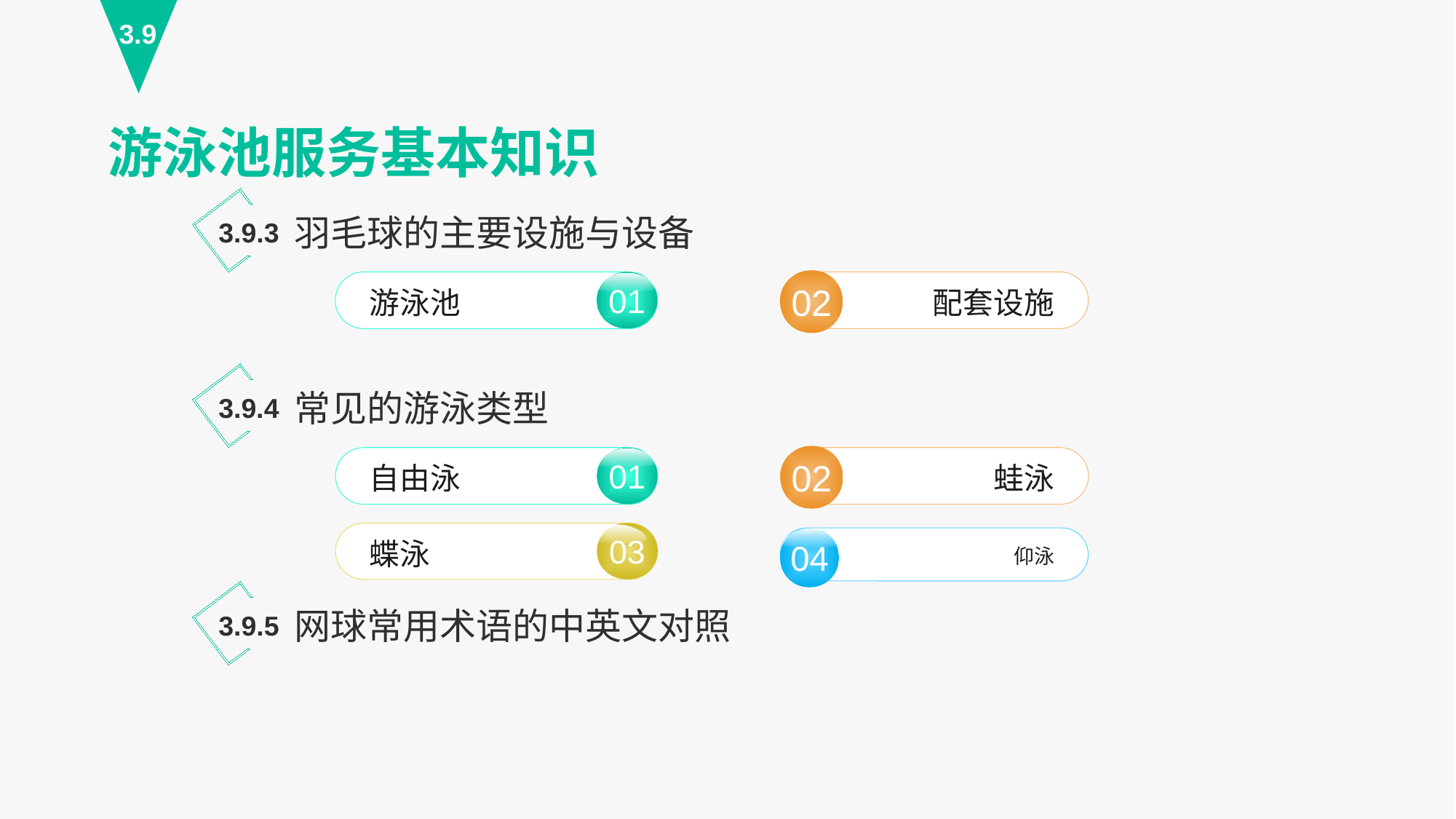

3.9
游泳池服务基本知识

羽毛球的主要设施与设备
3.9.3
02
配套设施

01
游泳池

常见的游泳类型
3.9.4
02
蛙泳

01
自由泳

03
蝶泳
04
仰泳

网球常用术语的中英文对照
3.9.5